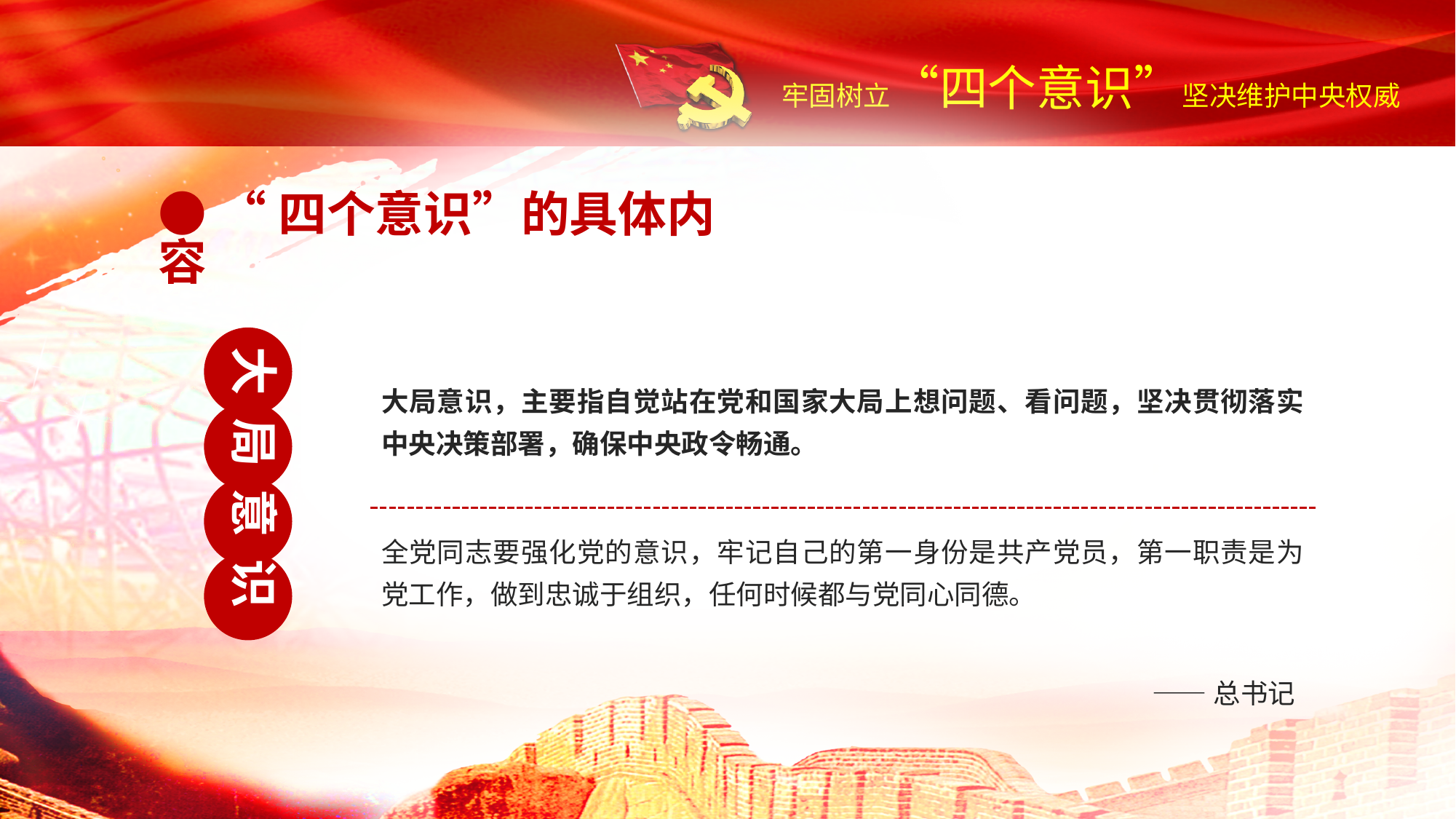

● “四个意识”的具体内容

大  局  意  识
大局意识，主要指自觉站在党和国家大局上想问题、看问题，坚决贯彻落实中央决策部署，确保中央政令畅通。
全党同志要强化党的意识，牢记自己的第一身份是共产党员，第一职责是为党工作，做到忠诚于组织，任何时候都与党同心同德。
——总书记